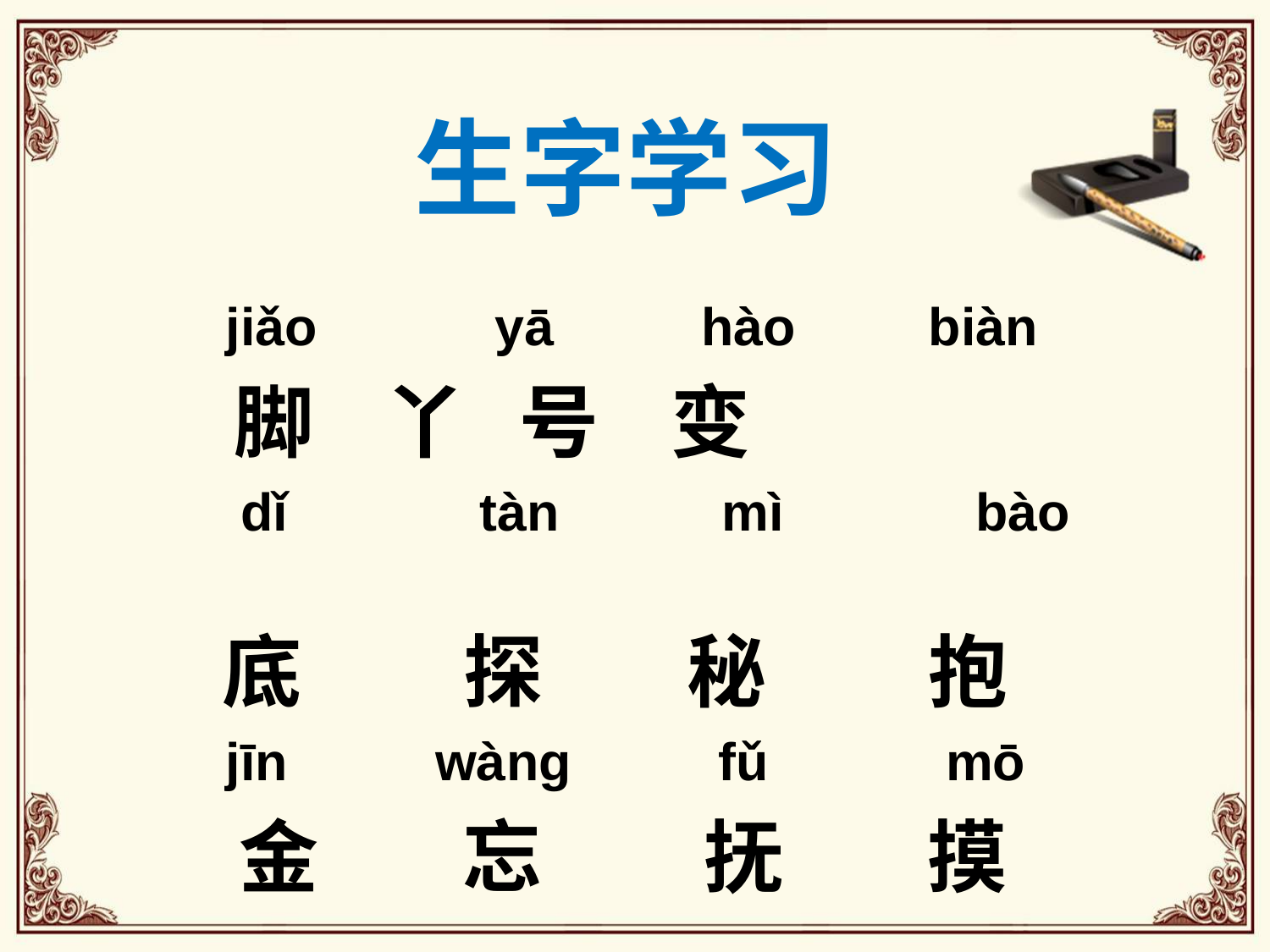

# 生字学习
          jiǎo            yā          hào         biàn
            脚    丫   号    变
           dǐ             tàn           mì             bào
           底         探        秘         抱
          jīn          wàng          fǔ            mō
        金        忘         抚        摸